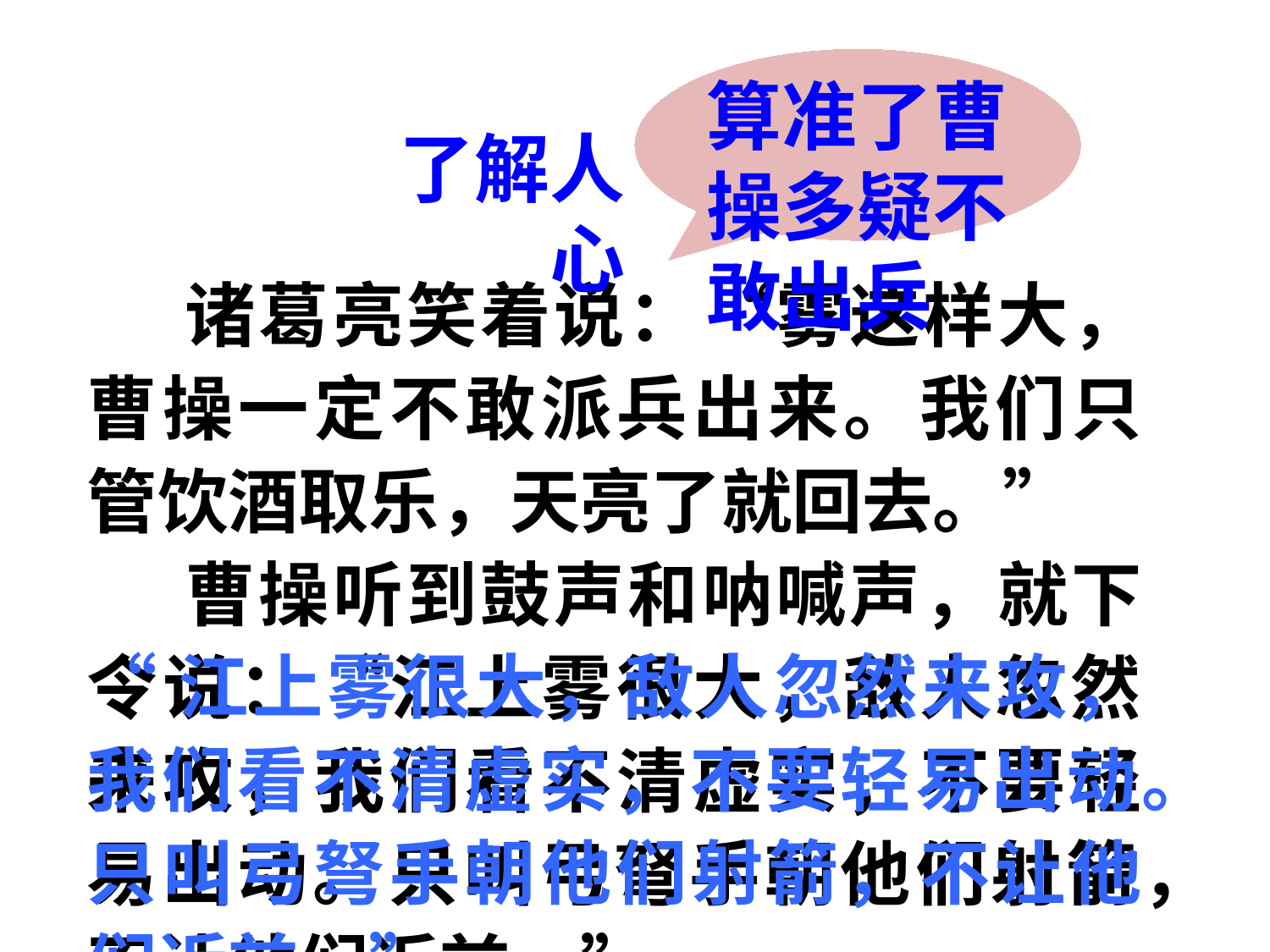

算准了曹操多疑不敢出兵
了解人心
    诸葛亮笑着说：“雾这样大，曹操一定不敢派兵出来。我们只管饮酒取乐，天亮了就回去。”
    曹操听到鼓声和呐喊声，就下令说：“江上雾很大，敌人忽然来攻，我们看不清虚实，不要轻易出动。只叫弓弩手朝他们射箭，不让他们近前。”
“江上雾很大，敌人忽然来攻，我们看不清虚实，不要轻易出动。只叫弓弩手朝他们射箭，不让他们近前。”